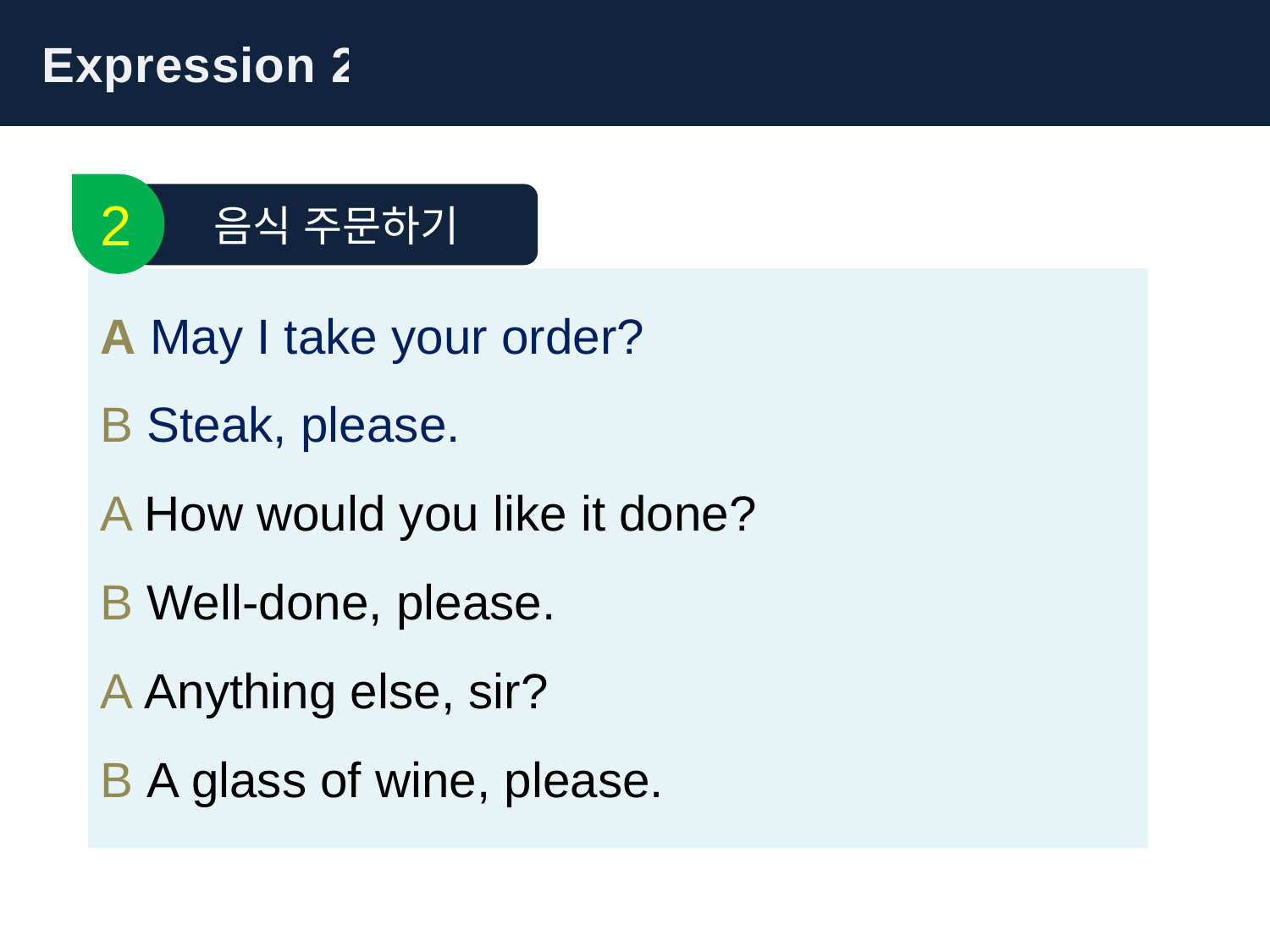

Expression 2

2
음식 주문하기
A May I take your order?
B Steak, please.
A How would you like it done?
B Well-done, please.
A Anything else, sir?
B A glass of wine, please.